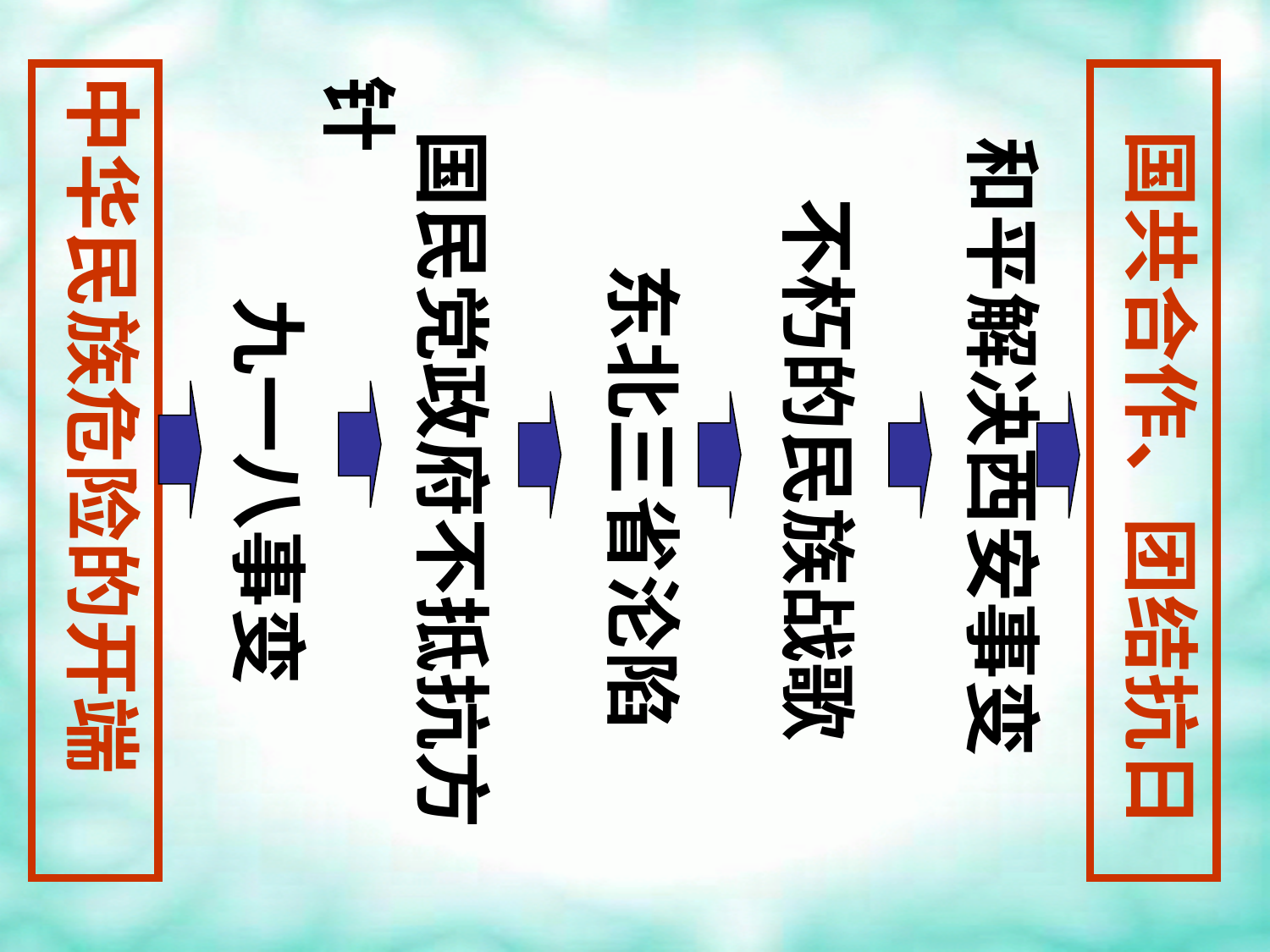

和平解决西安事变
中华民族危险的开端
  国民党政府不抵抗方针
  国共合作、团结抗日
    不朽的民族战歌
   东北三省沦陷
    九一八事变